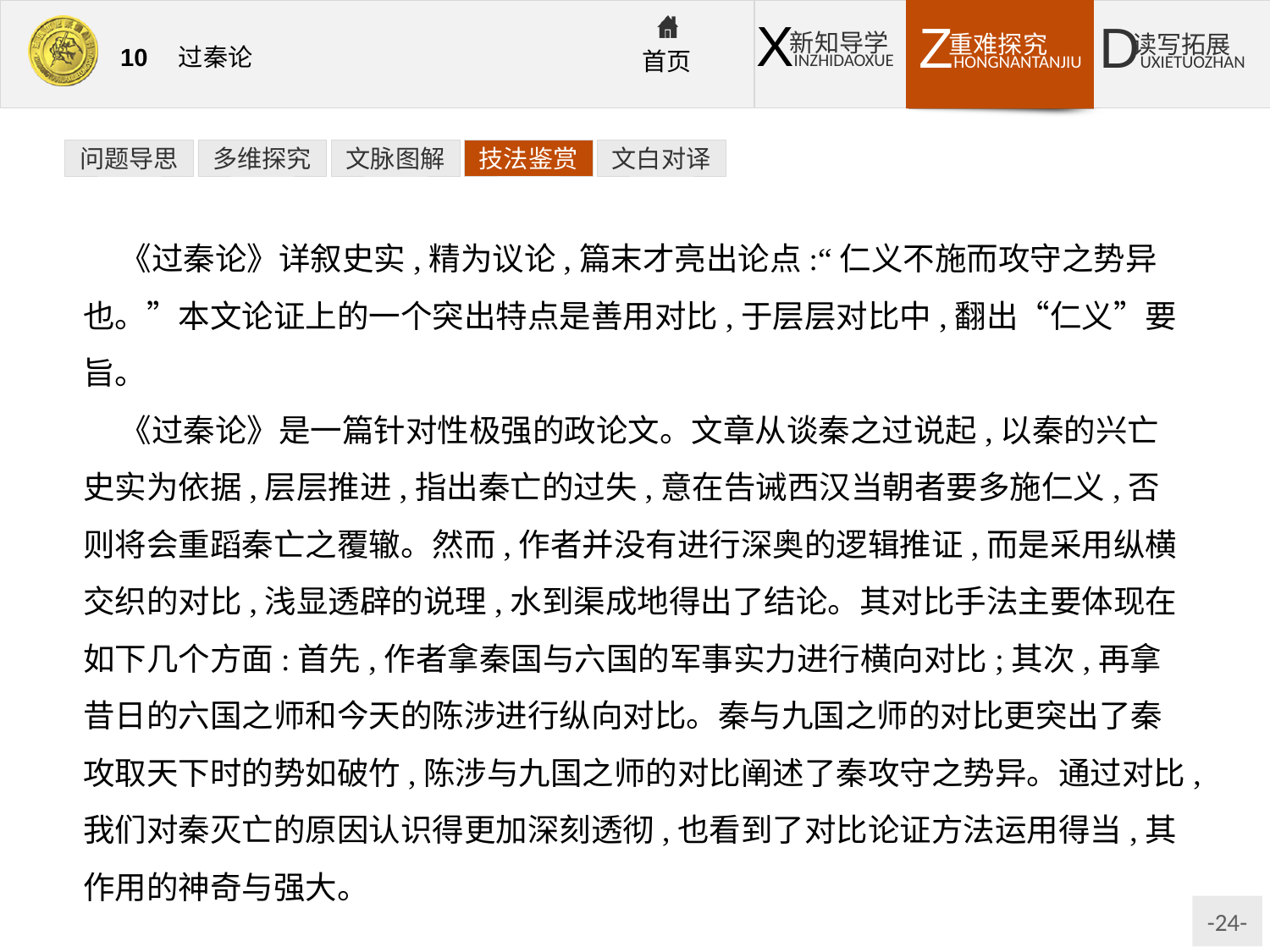

问题导思
多维探究
文脉图解
技法鉴赏
文白对译
《过秦论》详叙史实,精为议论,篇末才亮出论点:“仁义不施而攻守之势异也。”本文论证上的一个突出特点是善用对比,于层层对比中,翻出“仁义”要旨。
《过秦论》是一篇针对性极强的政论文。文章从谈秦之过说起,以秦的兴亡史实为依据,层层推进,指出秦亡的过失,意在告诫西汉当朝者要多施仁义,否则将会重蹈秦亡之覆辙。然而,作者并没有进行深奥的逻辑推证,而是采用纵横交织的对比,浅显透辟的说理,水到渠成地得出了结论。其对比手法主要体现在如下几个方面:首先,作者拿秦国与六国的军事实力进行横向对比;其次,再拿昔日的六国之师和今天的陈涉进行纵向对比。秦与九国之师的对比更突出了秦攻取天下时的势如破竹,陈涉与九国之师的对比阐述了秦攻守之势异。通过对比,我们对秦灭亡的原因认识得更加深刻透彻,也看到了对比论证方法运用得当,其作用的神奇与强大。